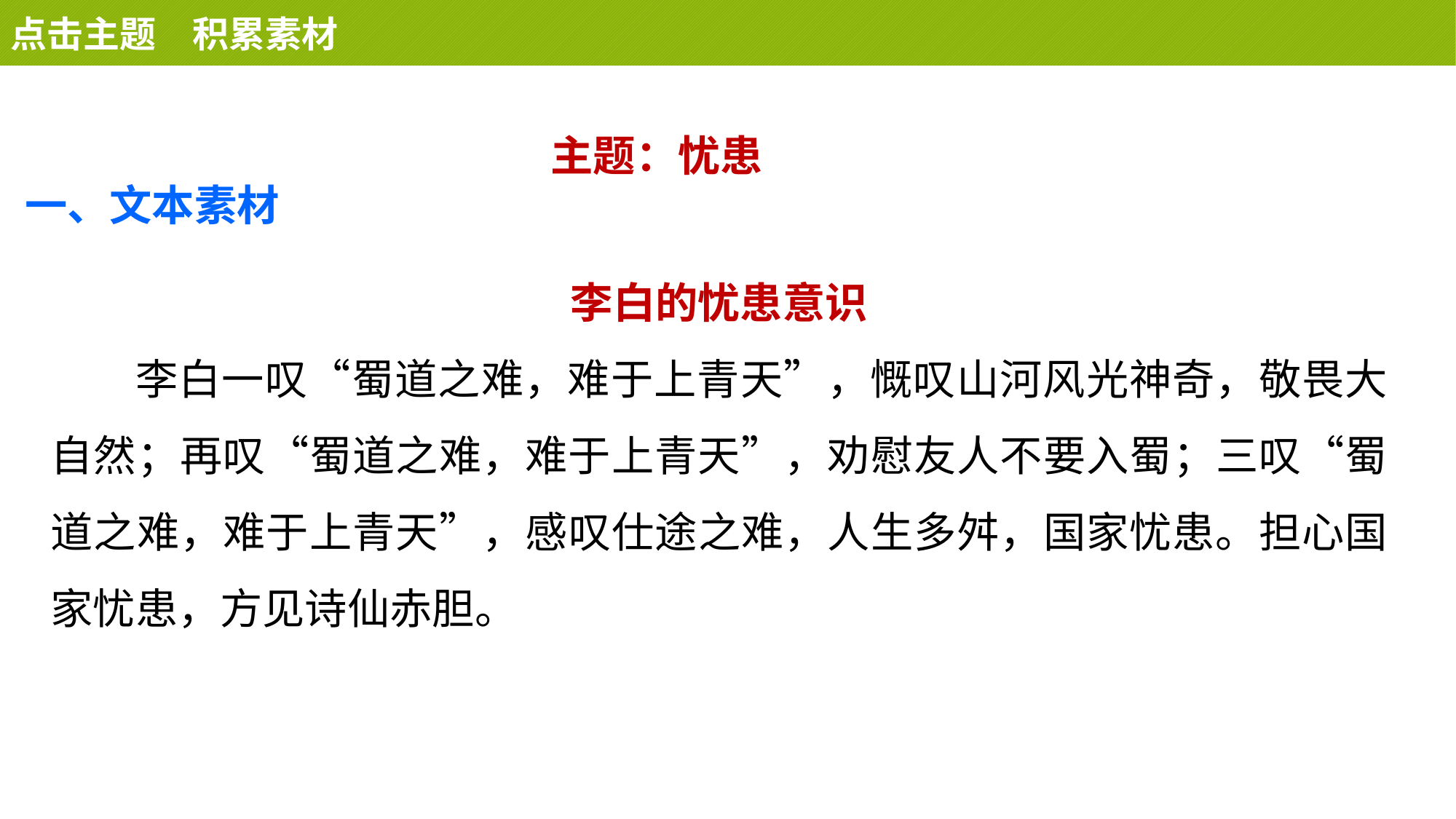

点击主题　积累素材
主题：忧患
一、文本素材
李白的忧患意识
李白一叹“蜀道之难，难于上青天”，慨叹山河风光神奇，敬畏大自然；再叹“蜀道之难，难于上青天”，劝慰友人不要入蜀；三叹“蜀道之难，难于上青天”，感叹仕途之难，人生多舛，国家忧患。担心国家忧患，方见诗仙赤胆。